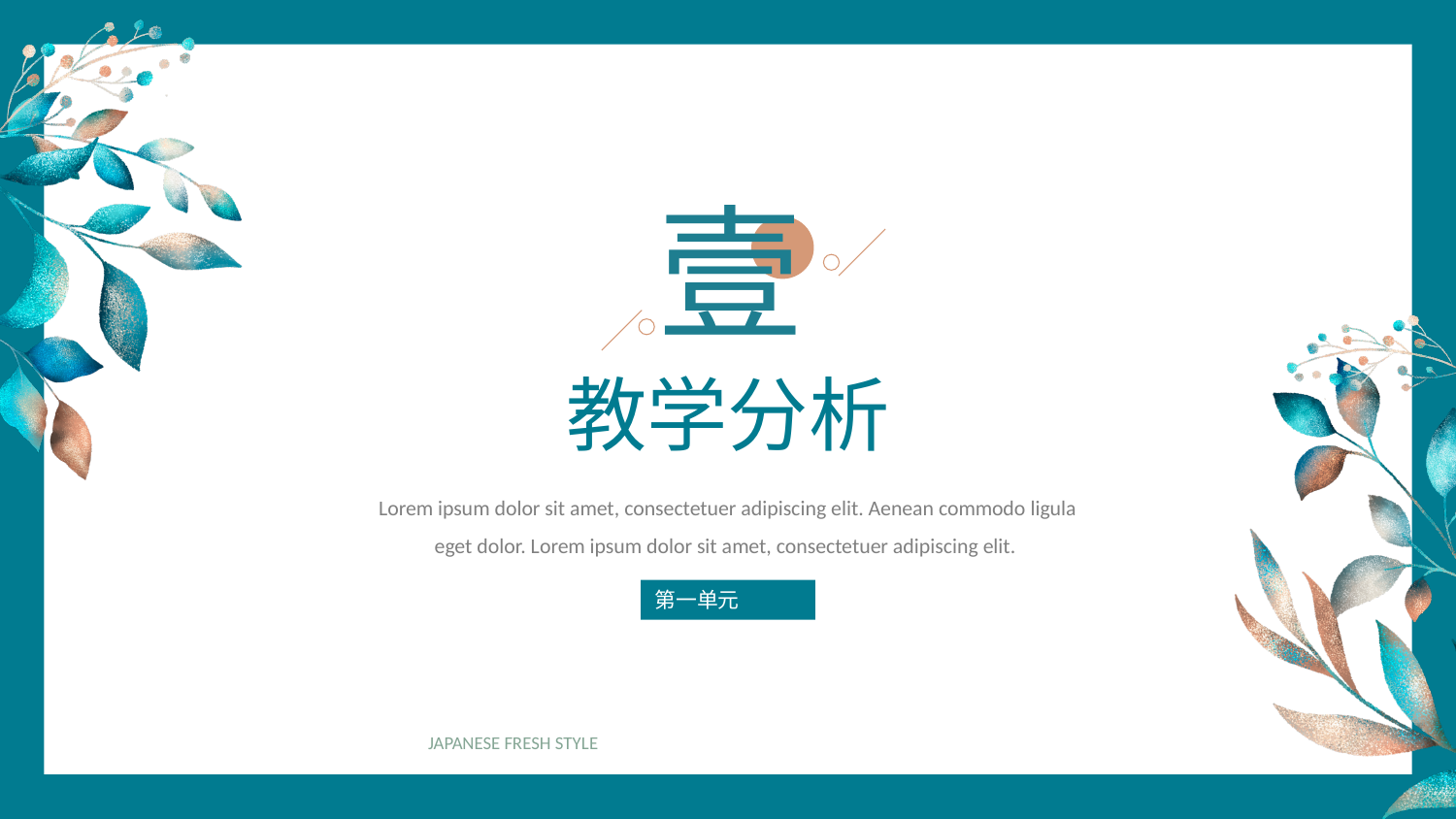

壹

教学分析
Lorem ipsum dolor sit amet, consectetuer adipiscing elit. Aenean commodo ligula eget dolor. Lorem ipsum dolor sit amet, consectetuer adipiscing elit.
第一单元
JAPANESE FRESH STYLE